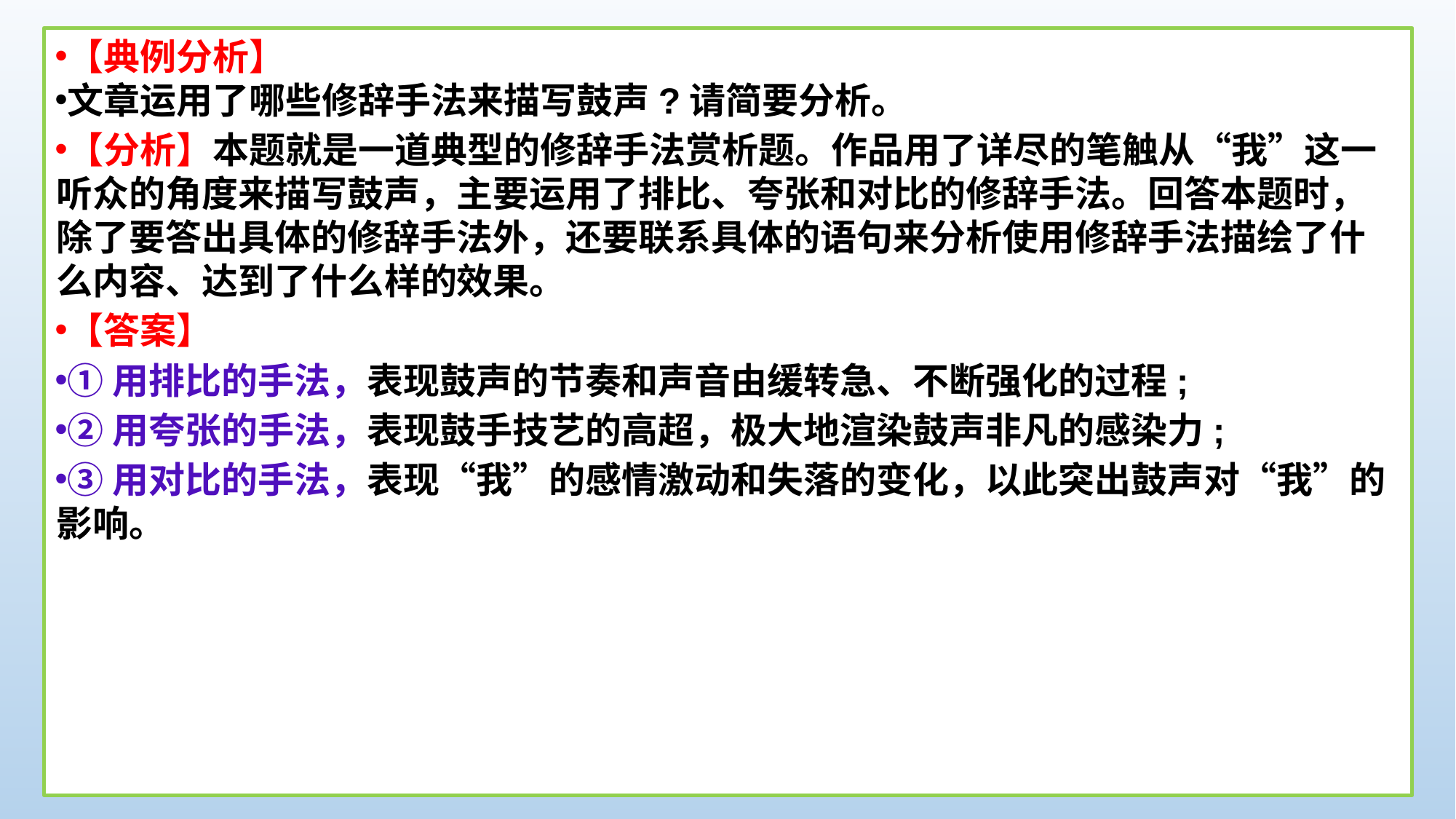

【典例分析】
文章运用了哪些修辞手法来描写鼓声?请简要分析。
【分析】本题就是一道典型的修辞手法赏析题。作品用了详尽的笔触从“我”这一听众的角度来描写鼓声，主要运用了排比、夸张和对比的修辞手法。回答本题时，除了要答出具体的修辞手法外，还要联系具体的语句来分析使用修辞手法描绘了什么内容、达到了什么样的效果。
【答案】
①用排比的手法，表现鼓声的节奏和声音由缓转急、不断强化的过程;
②用夸张的手法，表现鼓手技艺的高超，极大地渲染鼓声非凡的感染力;
③用对比的手法，表现“我”的感情激动和失落的变化，以此突出鼓声对“我”的影响。